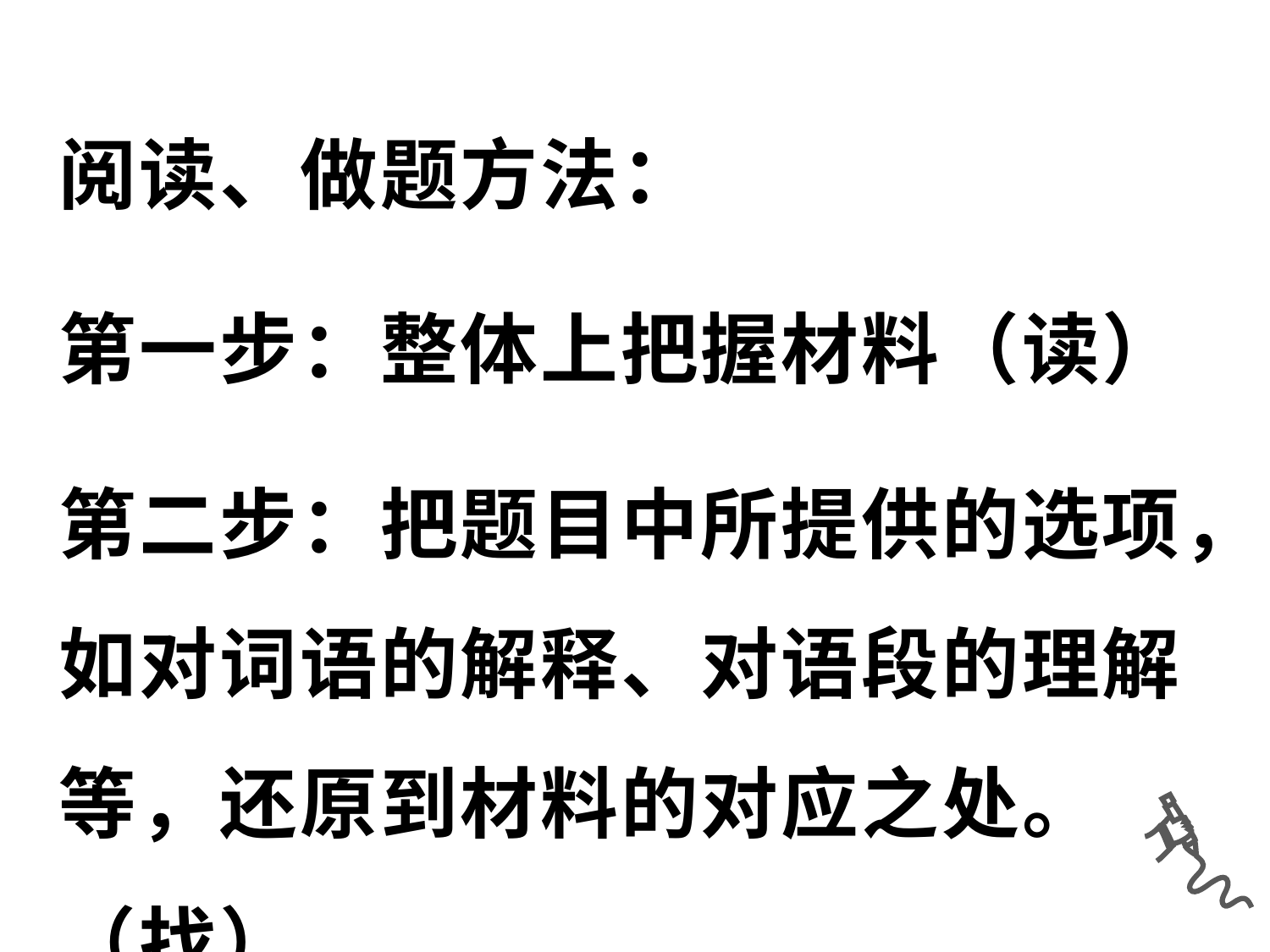

阅读、做题方法：
第一步：整体上把握材料（读）
第二步：把题目中所提供的选项，如对词语的解释、对语段的理解等，还原到材料的对应之处。（找）
第三步：将选项与原文仔细对照，逐项检查，看选项的表述是否与原文一致。（比）